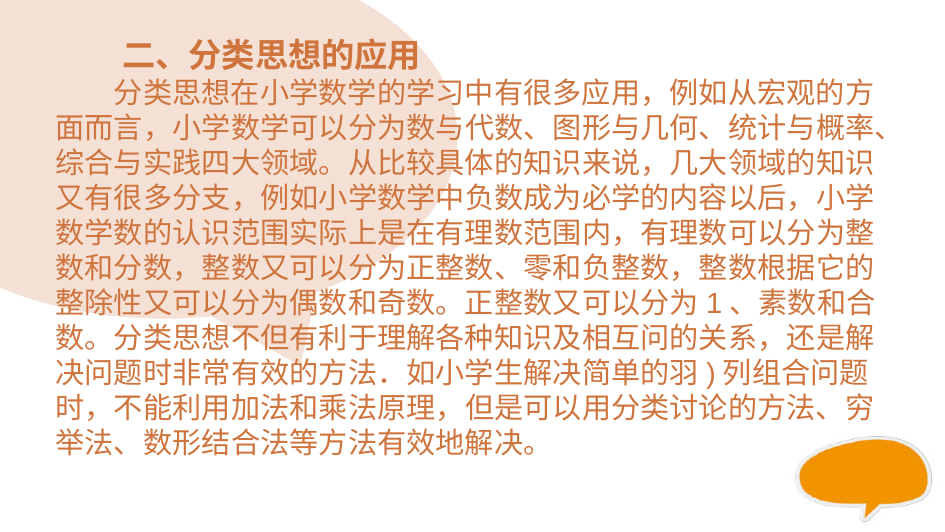

#
二、分类思想的应用
分类思想在小学数学的学习中有很多应用，例如从宏观的方面而言，小学数学可以分为数与代数、图形与几何、统计与概率、综合与实践四大领域。从比较具体的知识来说，几大领域的知识又有很多分支，例如小学数学中负数成为必学的内容以后，小学数学数的认识范围实际上是在有理数范围内，有理数可以分为整数和分数，整数又可以分为正整数、零和负整数，整数根据它的整除性又可以分为偶数和奇数。正整数又可以分为1、素数和合数。分类思想不但有利于理解各种知识及相互问的关系，还是解决问题时非常有效的方法．如小学生解决简单的羽)列组合问题时，不能利用加法和乘法原理，但是可以用分类讨论的方法、穷举法、数形结合法等方法有效地解决。